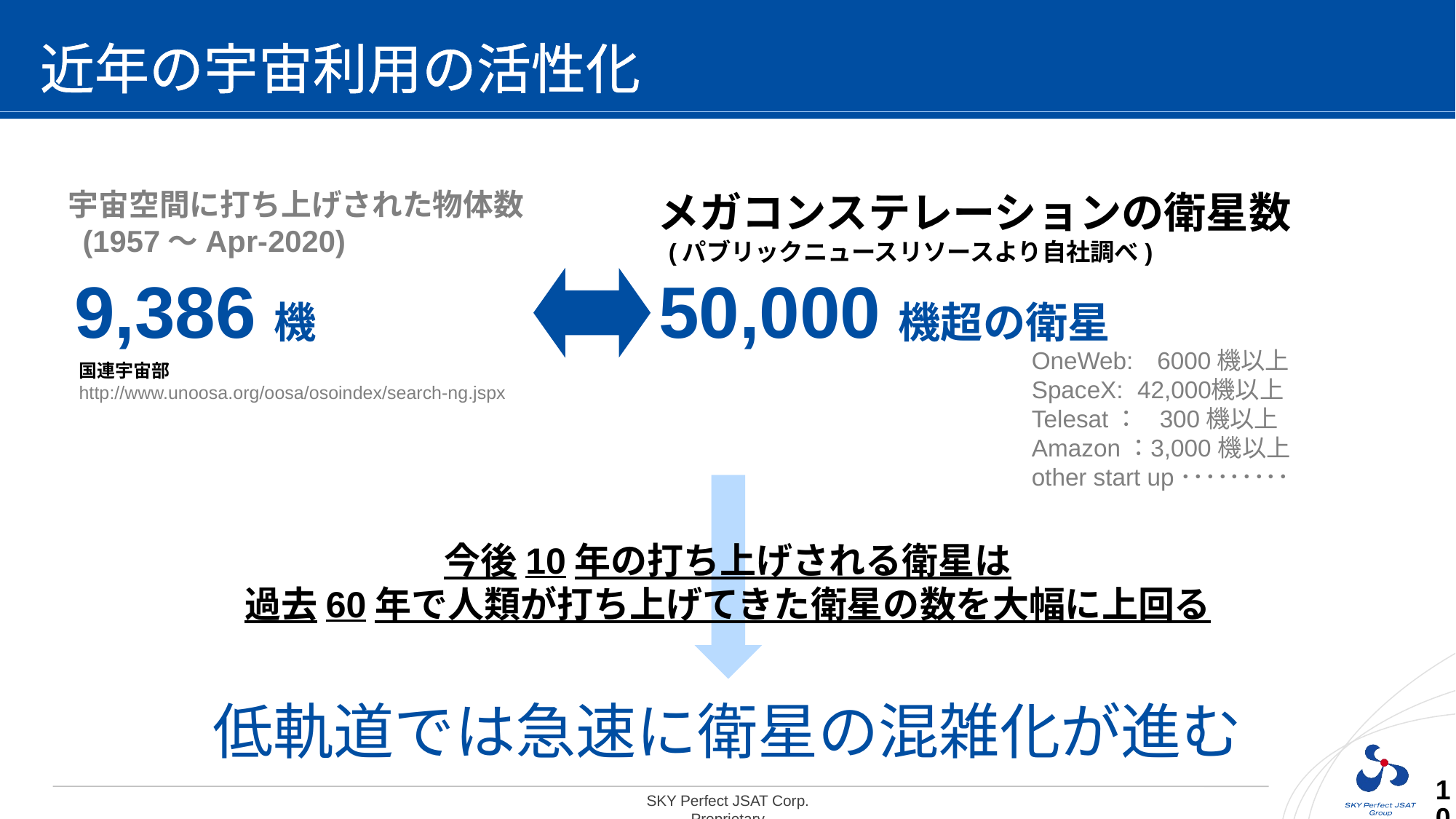

近年の宇宙利用の活性化

メガコンステレーションの衛星数
 (パブリックニュースリソースより自社調べ)
宇宙空間に打ち上げされた物体数
 (1957～Apr-2020)

9,386機
50,000機超の衛星
OneWeb: 	6000機以上
SpaceX:  	42,000機以上
Telesat：	300機以上
Amazon：	3,000 機以上
other start up･････････
国連宇宙部　http://www.unoosa.org/oosa/osoindex/search-ng.jspx

今後10年の打ち上げされる衛星は
過去60年で人類が打ち上げてきた衛星の数を大幅に上回る
低軌道では急速に衛星の混雑化が進む
10
SKY Perfect JSAT Corp. Proprietary